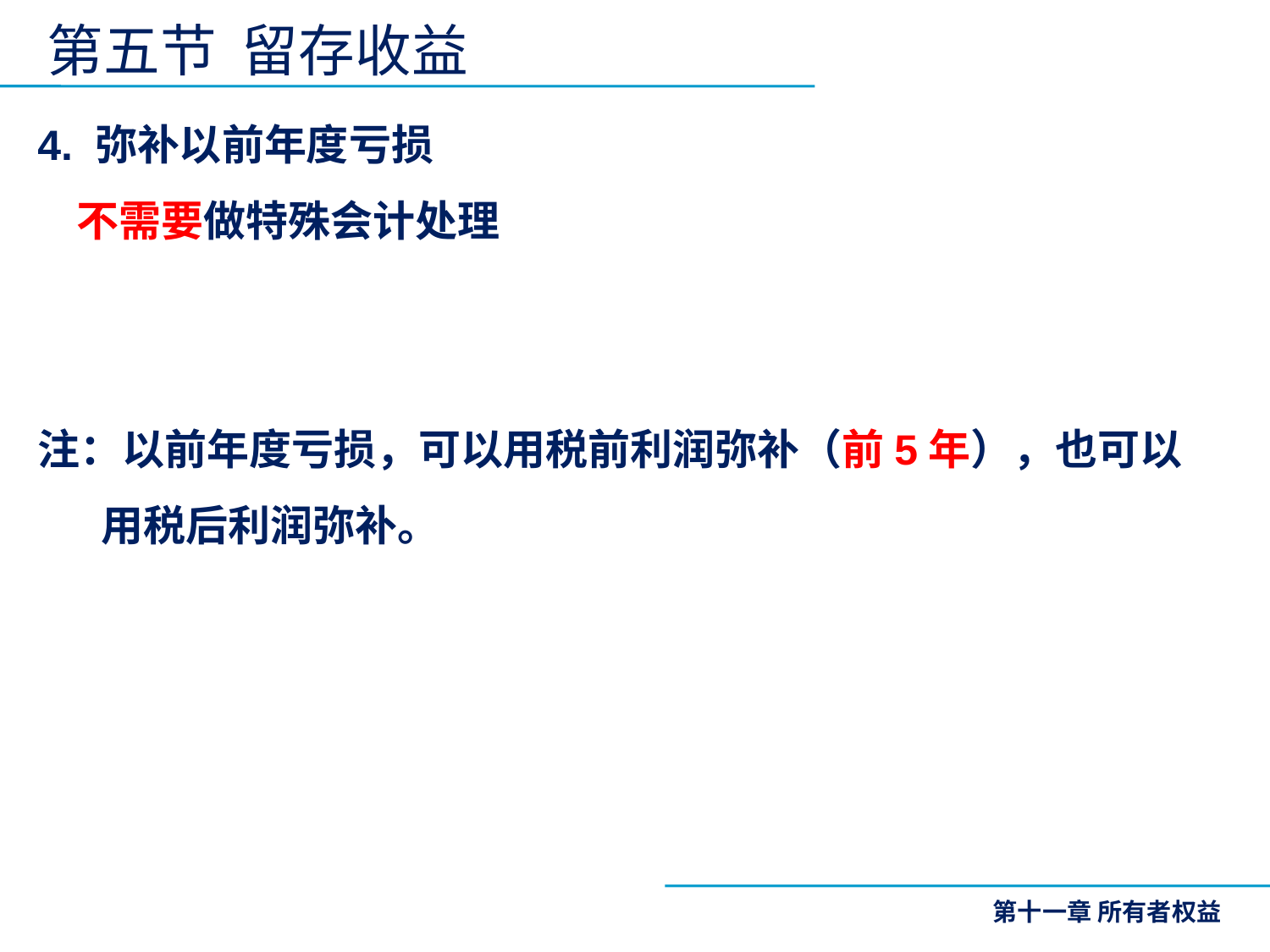

第五节  留存收益
4. 弥补以前年度亏损
   不需要做特殊会计处理

注：以前年度亏损，可以用税前利润弥补（前5年），也可以用税后利润弥补。